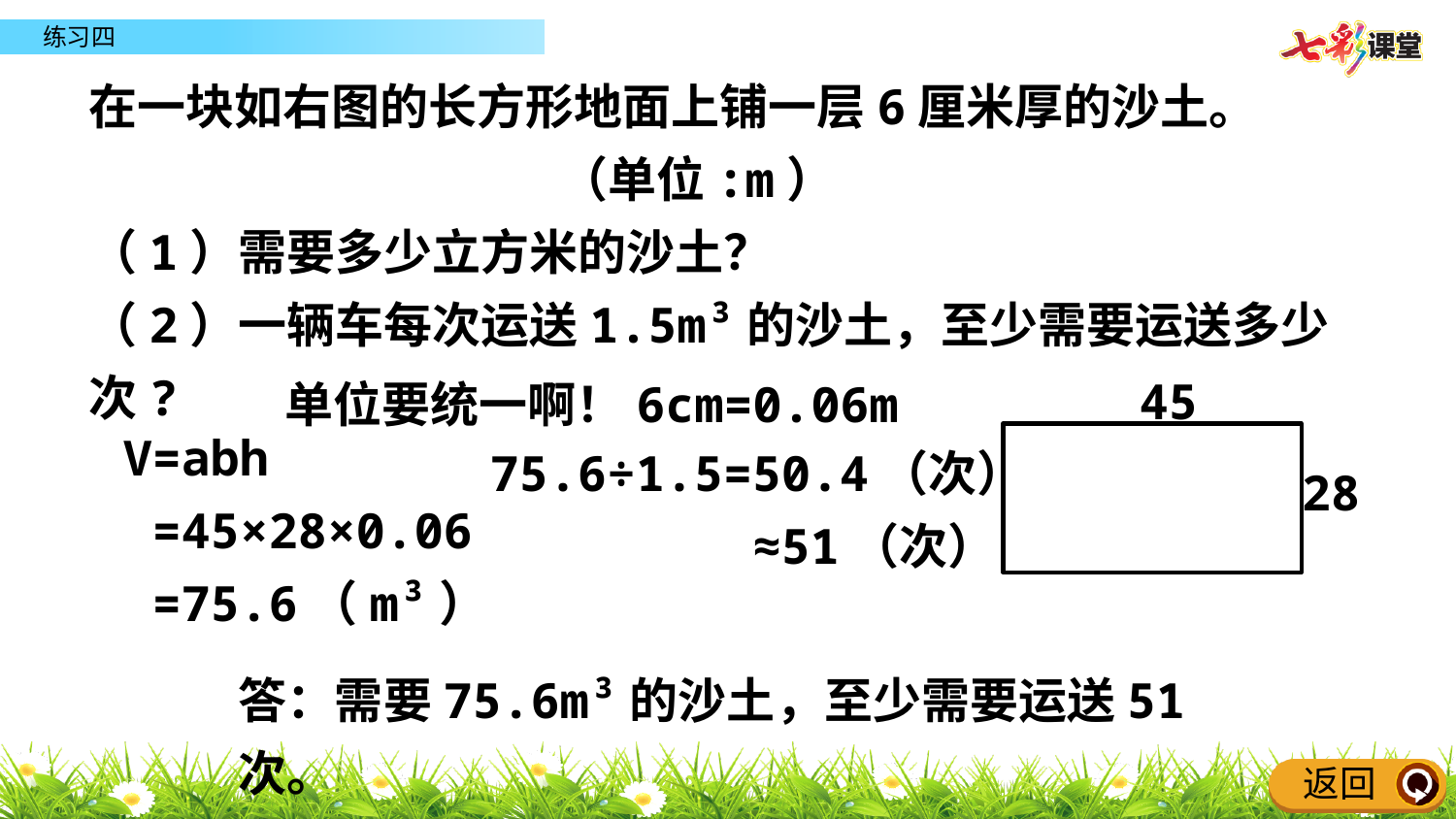

在一块如右图的长方形地面上铺一层6厘米厚的沙土。
                                          （单位:m）
（1）需要多少立方米的沙土？
（2）一辆车每次运送1.5m³的沙土，至少需要运送多少次?
单位要统一啊！6cm=0.06m
45
V=abh
 =45×28×0.06
 =75.6（m³）
75.6÷1.5=50.4（次）
         ≈51（次）

28
答：需要75.6m³的沙土，至少需要运送51次。